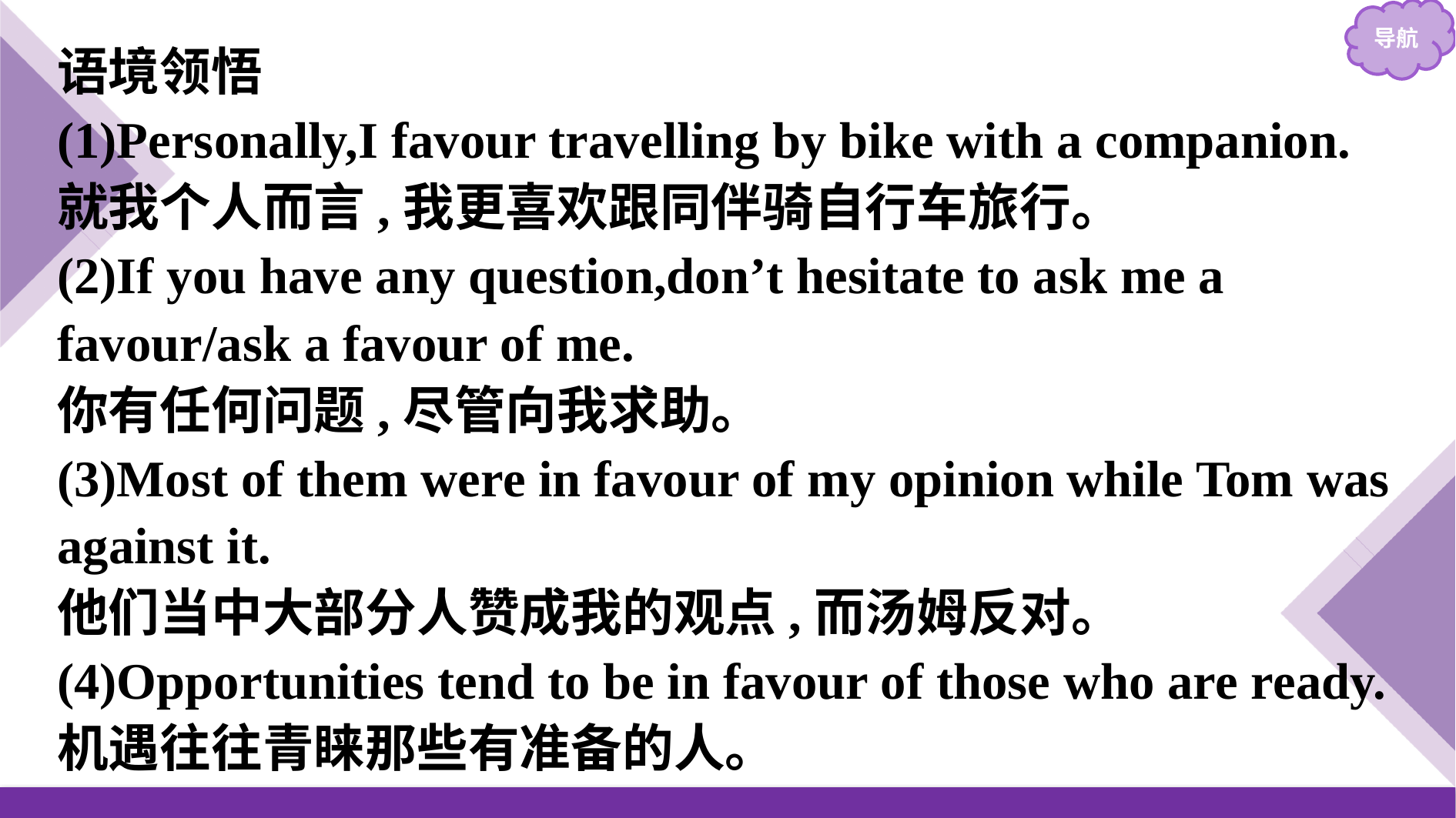

语境领悟
(1)Personally,I favour travelling by bike with a companion.
就我个人而言,我更喜欢跟同伴骑自行车旅行。
(2)If you have any question,don’t hesitate to ask me a favour/ask a favour of me.
你有任何问题,尽管向我求助。
(3)Most of them were in favour of my opinion while Tom was against it.
他们当中大部分人赞成我的观点,而汤姆反对。
(4)Opportunities tend to be in favour of those who are ready.
机遇往往青睐那些有准备的人。